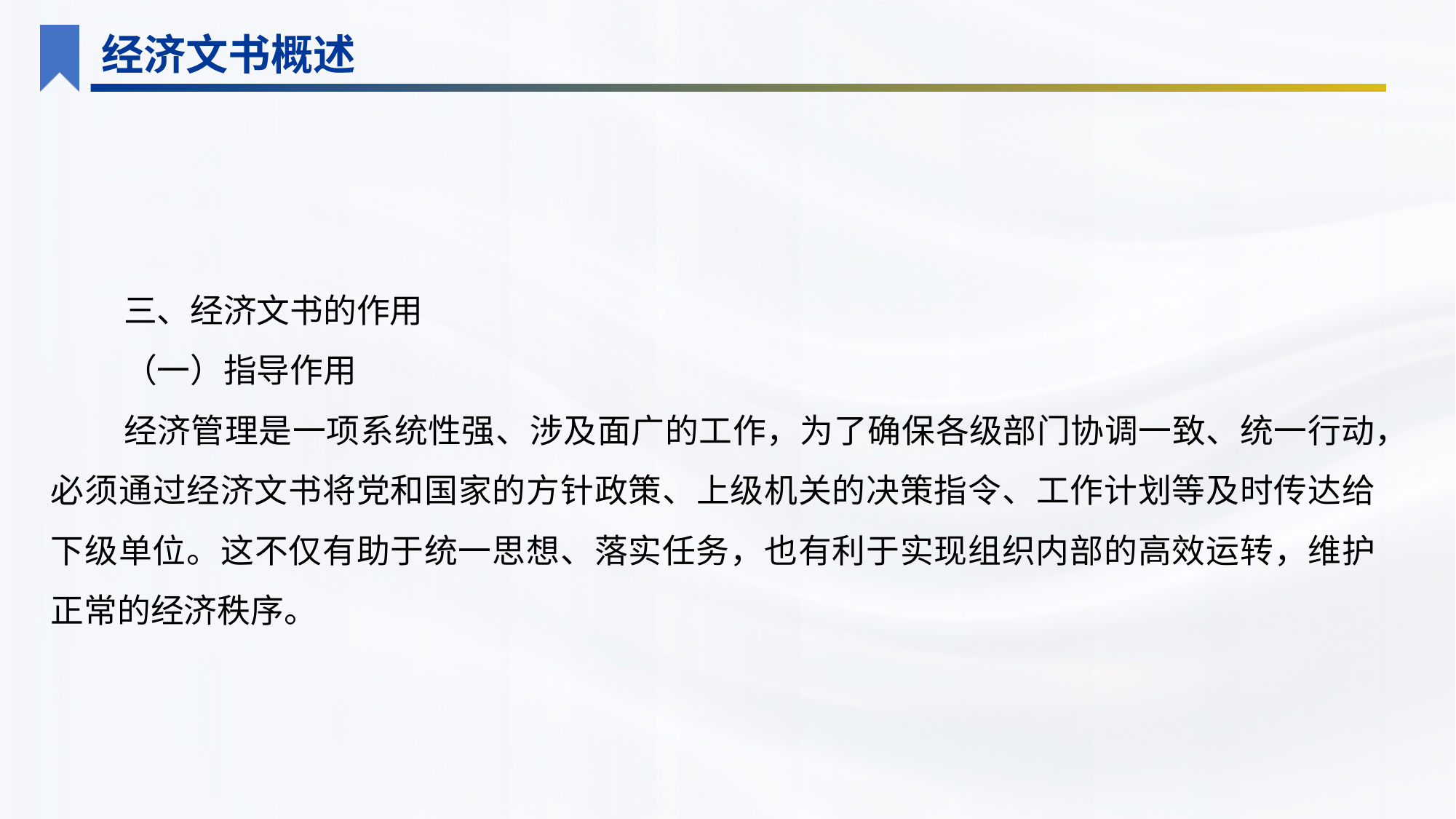

经济文书概述
三、经济文书的作用
（一）指导作用
经济管理是一项系统性强、涉及面广的工作，为了确保各级部门协调一致、统一行动，必须通过经济文书将党和国家的方针政策、上级机关的决策指令、工作计划等及时传达给下级单位。这不仅有助于统一思想、落实任务，也有利于实现组织内部的高效运转，维护正常的经济秩序。